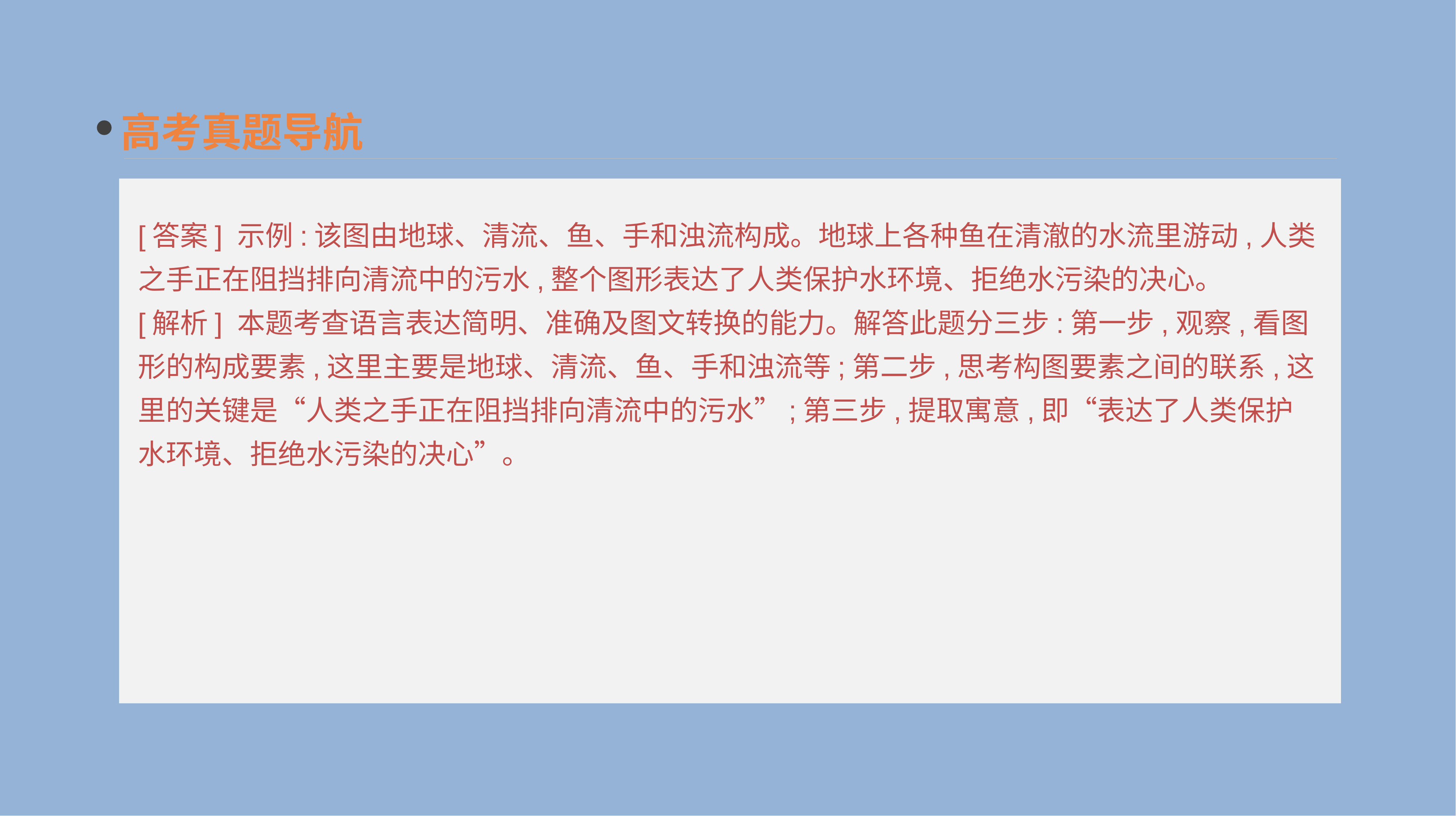

高考真题导航

[答案] 示例:该图由地球、清流、鱼、手和浊流构成。地球上各种鱼在清澈的水流里游动,人类之手正在阻挡排向清流中的污水,整个图形表达了人类保护水环境、拒绝水污染的决心。
[解析] 本题考查语言表达简明、准确及图文转换的能力。解答此题分三步:第一步,观察,看图形的构成要素,这里主要是地球、清流、鱼、手和浊流等;第二步,思考构图要素之间的联系,这里的关键是“人类之手正在阻挡排向清流中的污水”;第三步,提取寓意,即“表达了人类保护水环境、拒绝水污染的决心”。